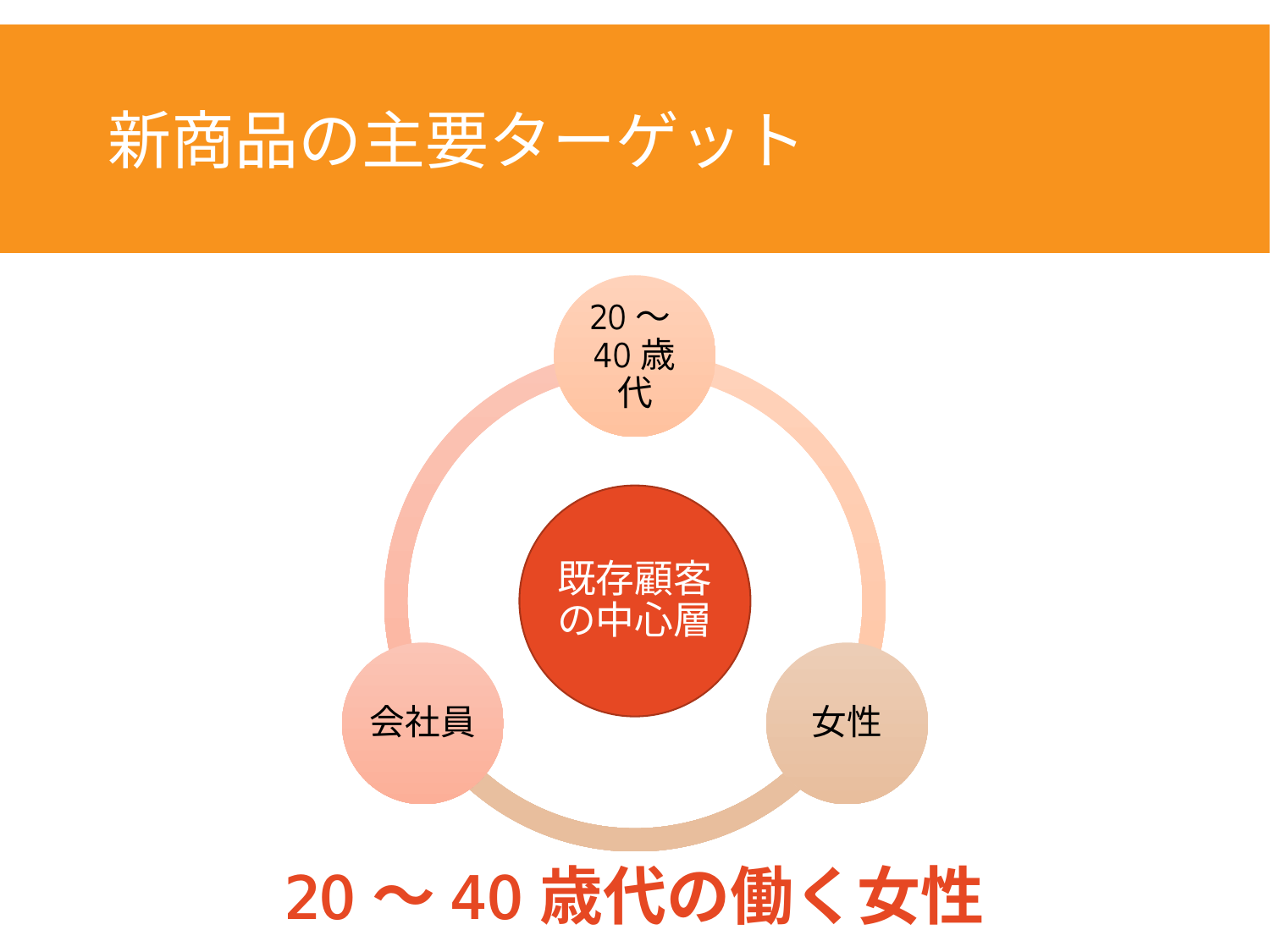

# 新商品の主要ターゲット
既存顧客の中心層
20～40歳代
女性
会社員
20～40歳代の働く女性